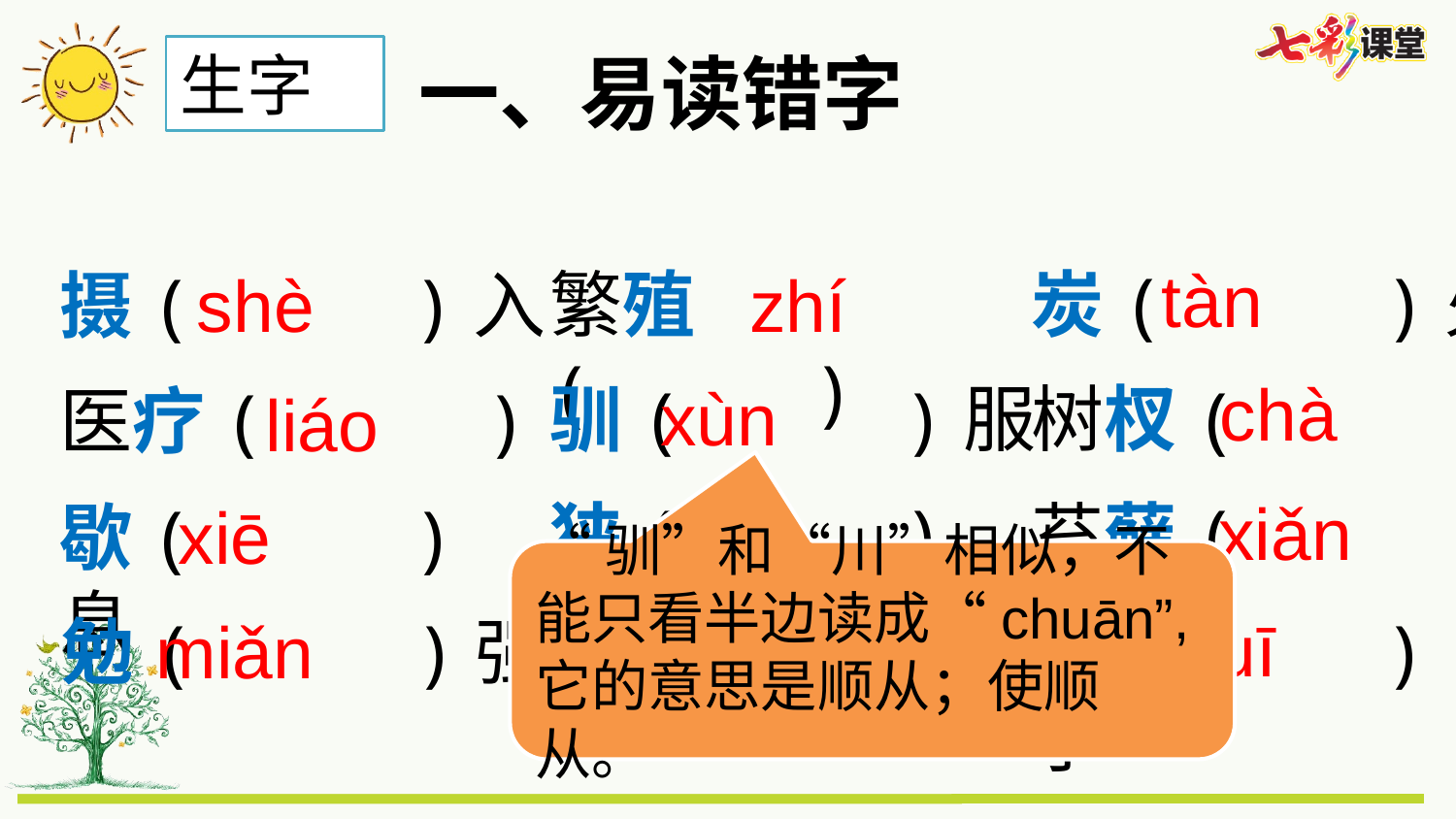

一、易读错字
生字
tàn
繁殖(     )
炭(     )火
摄(     )入
shè
zhí
chà
驯(     )服
xùn
树杈(     )
医疗(     )
liáo
xiǎn
xiá
狭(     )义
苔藓(     )
歇(     )息
xiē
“驯”和“川”相似，不能只看半边读成“chuān”,它的意思是顺从；使顺从。
jiǎo
zhuī
矫(     )正
锥(     )子
勉(     )强
miǎn